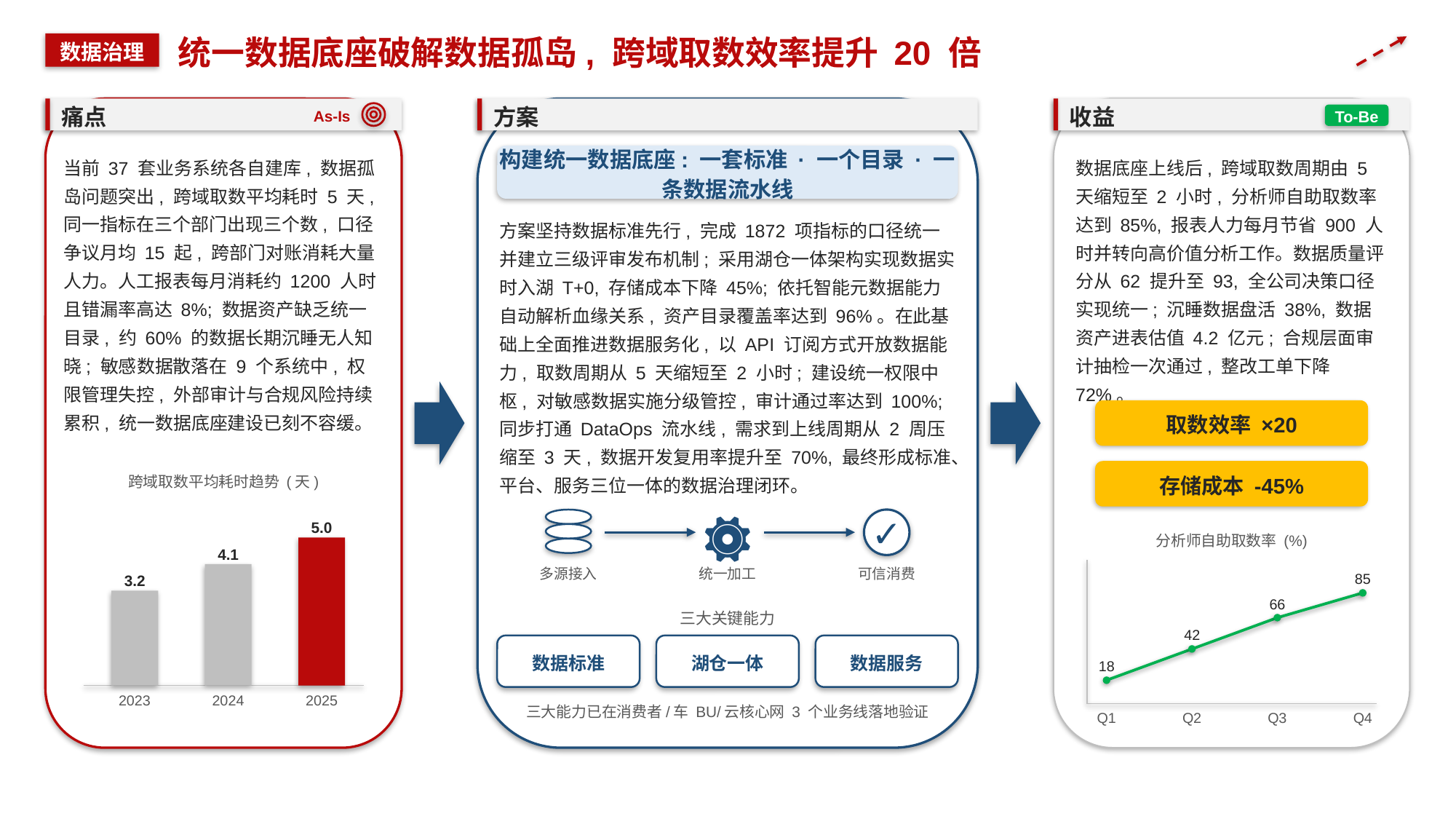

统一数据底座破解数据孤岛, 跨域取数效率提升 20 倍

数据治理

痛点

方案

收益

As-Is

To-Be

构建统一数据底座: 一套标准 · 一个目录 · 一条数据流水线
当前 37 套业务系统各自建库, 数据孤岛问题突出, 跨域取数平均耗时 5 天, 同一指标在三个部门出现三个数, 口径争议月均 15 起, 跨部门对账消耗大量人力。人工报表每月消耗约 1200 人时且错漏率高达 8%; 数据资产缺乏统一目录, 约 60% 的数据长期沉睡无人知晓; 敏感数据散落在 9 个系统中, 权限管理失控, 外部审计与合规风险持续累积, 统一数据底座建设已刻不容缓。
数据底座上线后, 跨域取数周期由 5 天缩短至 2 小时, 分析师自助取数率达到 85%, 报表人力每月节省 900 人时并转向高价值分析工作。数据质量评分从 62 提升至 93, 全公司决策口径实现统一; 沉睡数据盘活 38%, 数据资产进表估值 4.2 亿元; 合规层面审计抽检一次通过, 整改工单下降 72%。
方案坚持数据标准先行, 完成 1872 项指标的口径统一并建立三级评审发布机制; 采用湖仓一体架构实现数据实时入湖 T+0, 存储成本下降 45%; 依托智能元数据能力自动解析血缘关系, 资产目录覆盖率达到 96%。在此基础上全面推进数据服务化, 以 API 订阅方式开放数据能力, 取数周期从 5 天缩短至 2 小时; 建设统一权限中枢, 对敏感数据实施分级管控, 审计通过率达到 100%; 同步打通 DataOps 流水线, 需求到上线周期从 2 周压缩至 3 天, 数据开发复用率提升至 70%, 最终形成标准、平台、服务三位一体的数据治理闭环。

取数效率 ×20

存储成本 -45%
跨域取数平均耗时趋势 (天)
⚙
✓

5.0

分析师自助取数率 (%)

4.1
多源接入
统一加工
可信消费

85
3.2

66
三大关键能力

42

数据标准

湖仓一体

数据服务

18

2023
2024
2025
三大能力已在消费者/车 BU/云核心网 3 个业务线落地验证
Q1
Q2
Q3
Q4